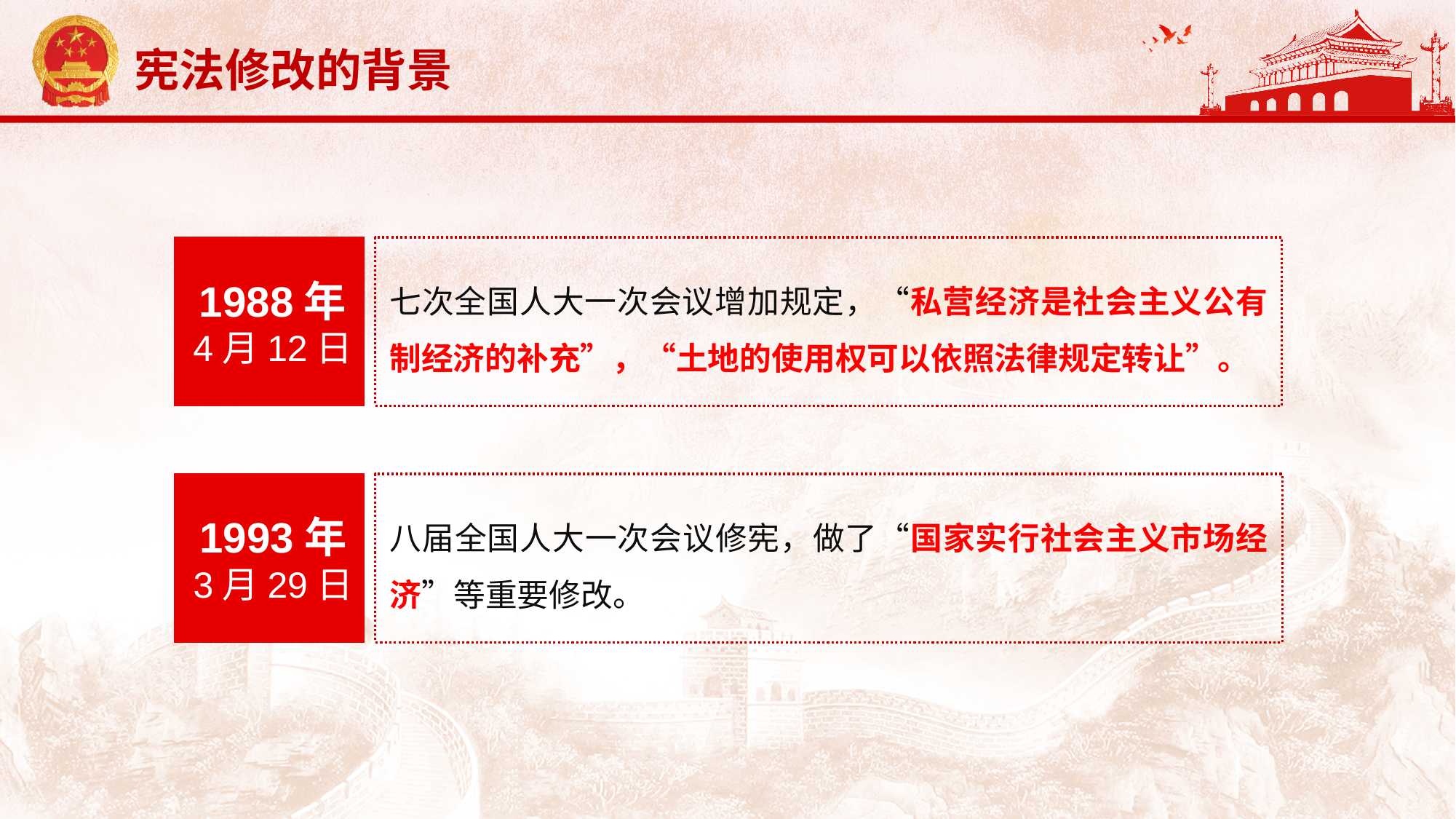

延迟符

1988年
4月12日
七次全国人大一次会议增加规定，“私营经济是社会主义公有制经济的补充”，“土地的使用权可以依照法律规定转让”。

1993年
3月29日
八届全国人大一次会议修宪，做了“国家实行社会主义市场经济”等重要修改。